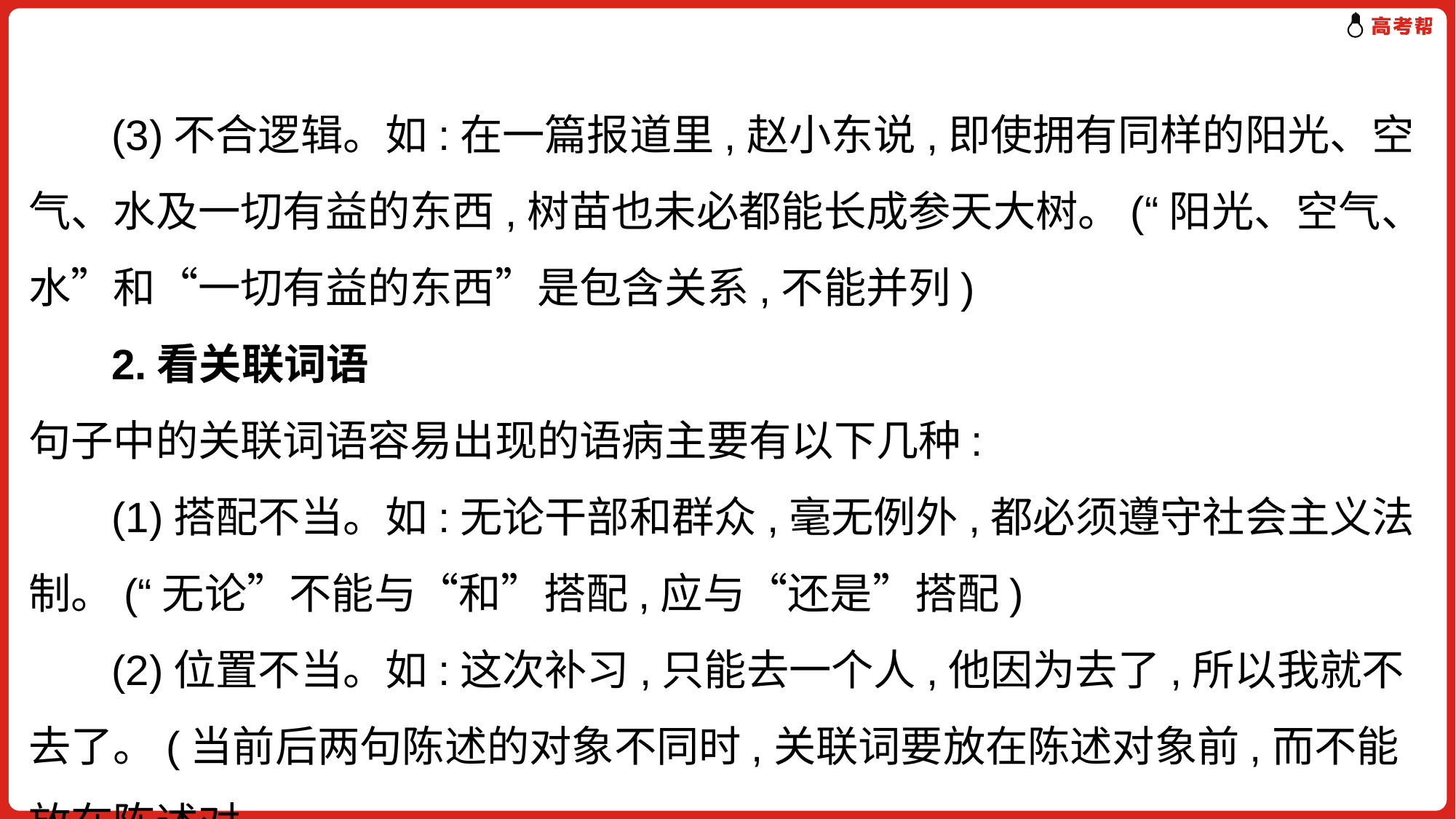

(3)不合逻辑。如:在一篇报道里,赵小东说,即使拥有同样的阳光、空气、水及一切有益的东西,树苗也未必都能长成参天大树。(“阳光、空气、水”和“一切有益的东西”是包含关系,不能并列)
       2.看关联词语
句子中的关联词语容易出现的语病主要有以下几种:
       (1)搭配不当。如:无论干部和群众,毫无例外,都必须遵守社会主义法制。(“无论”不能与“和”搭配,应与“还是”搭配)
       (2)位置不当。如:这次补习,只能去一个人,他因为去了,所以我就不去了。(当前后两句陈述的对象不同时,关联词要放在陈述对象前,而不能放在陈述对